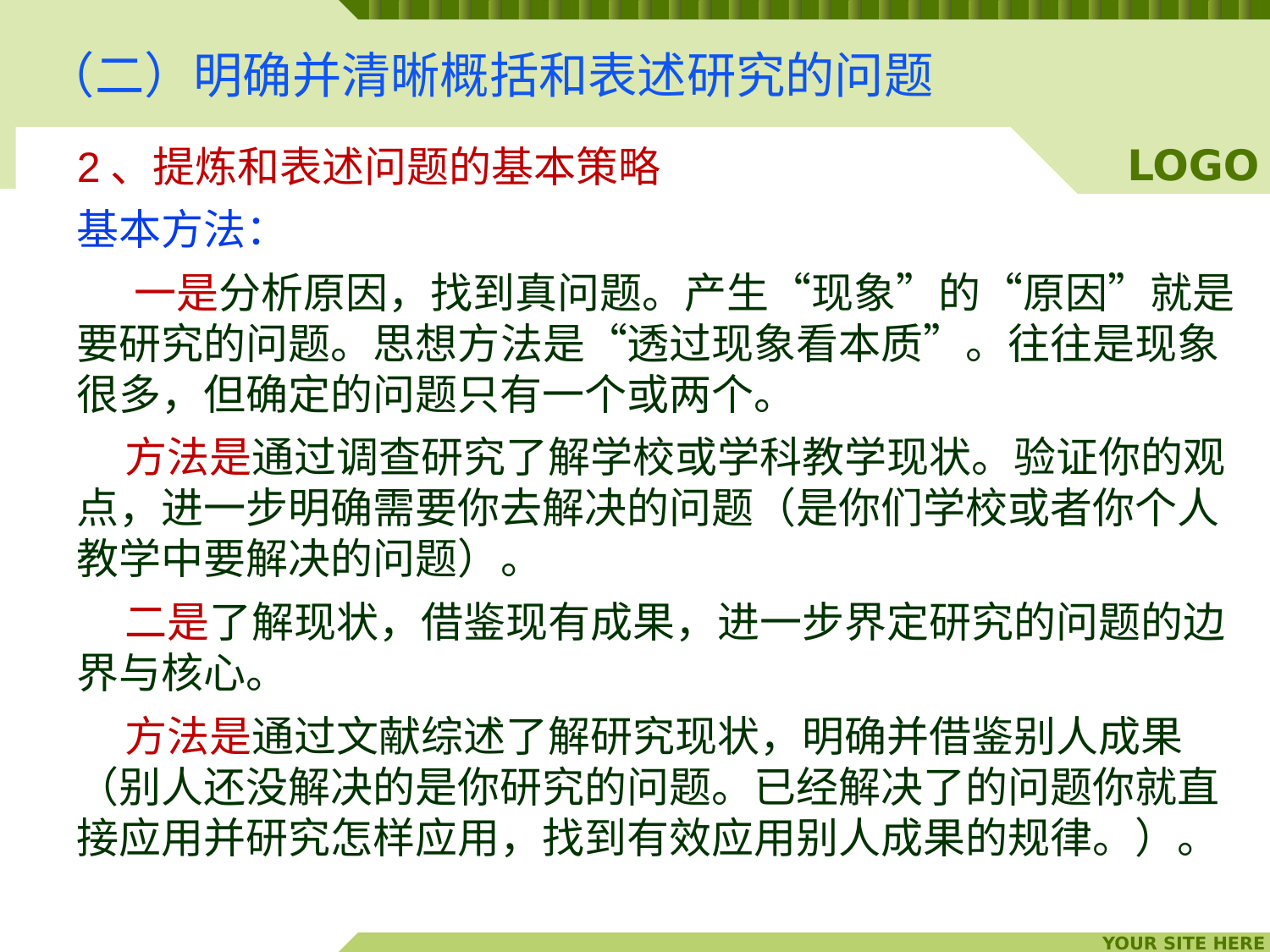

# （二）明确并清晰概括和表述研究的问题

2、提炼和表述问题的基本策略
基本方法：
     一是分析原因，找到真问题。产生“现象”的“原因”就是要研究的问题。思想方法是“透过现象看本质”。往往是现象很多，但确定的问题只有一个或两个。
    方法是通过调查研究了解学校或学科教学现状。验证你的观点，进一步明确需要你去解决的问题（是你们学校或者你个人教学中要解决的问题）。
    二是了解现状，借鉴现有成果，进一步界定研究的问题的边界与核心。
    方法是通过文献综述了解研究现状，明确并借鉴别人成果（别人还没解决的是你研究的问题。已经解决了的问题你就直接应用并研究怎样应用，找到有效应用别人成果的规律。）。